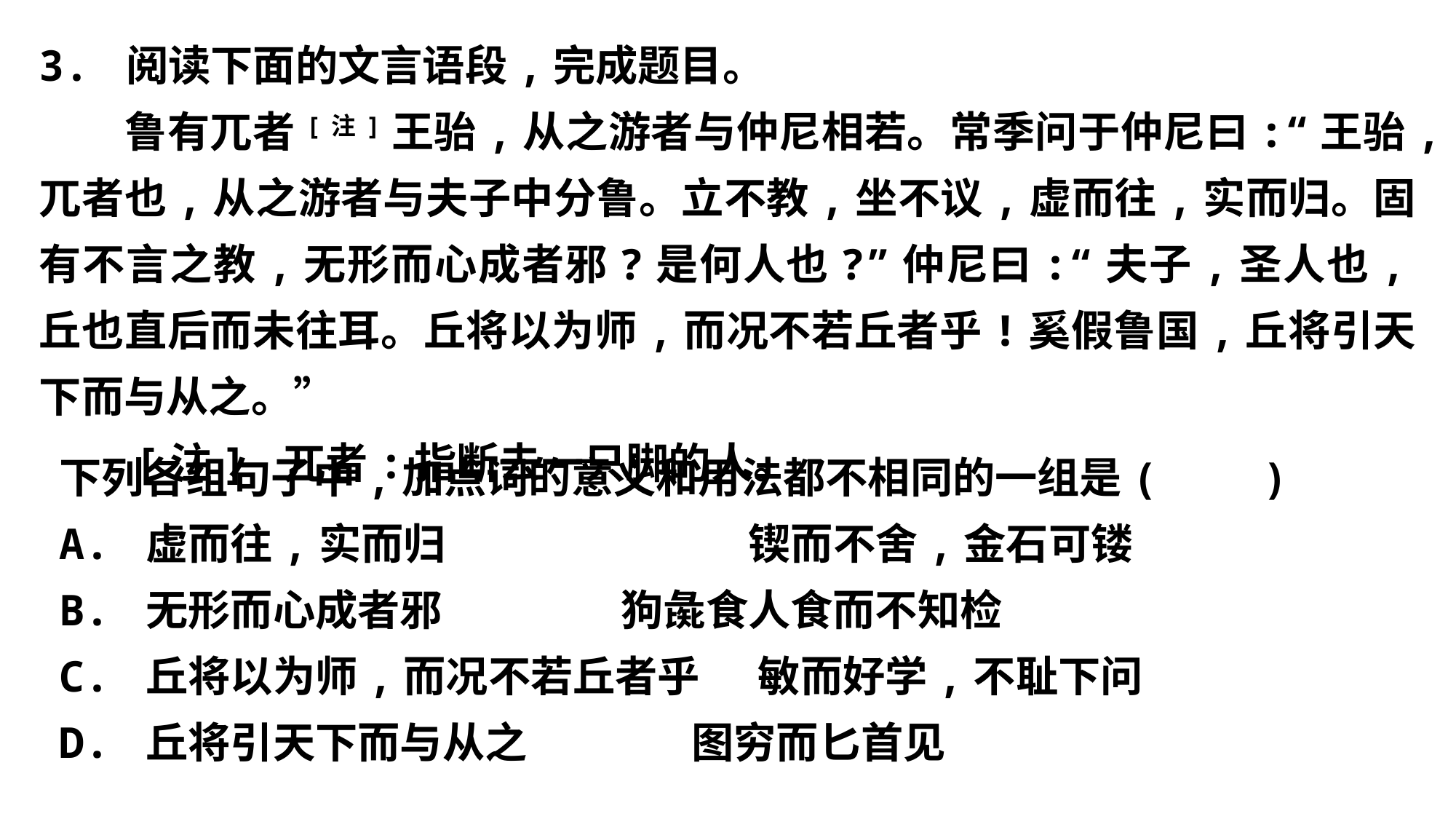

3. 阅读下面的文言语段,完成题目。
　　鲁有兀者[注]王骀,从之游者与仲尼相若。常季问于仲尼曰:“王骀,兀者也,从之游者与夫子中分鲁。立不教,坐不议,虚而往,实而归。固有不言之教,无形而心成者邪?是何人也?”仲尼曰:“夫子,圣人也,丘也直后而未往耳。丘将以为师,而况不若丘者乎!奚假鲁国,丘将引天下而与从之。”
　　[注] 兀者:指断去一只脚的人。
下列各组句子中,加点词的意义和用法都不相同的一组是(　　)
A. 虚而往,实而归　　　　　　     锲而不舍,金石可镂
B. 无形而心成者邪	             狗彘食人食而不知检
C. 丘将以为师,而况不若丘者乎      敏而好学,不耻下问
D. 丘将引天下而与从之	         图穷而匕首见